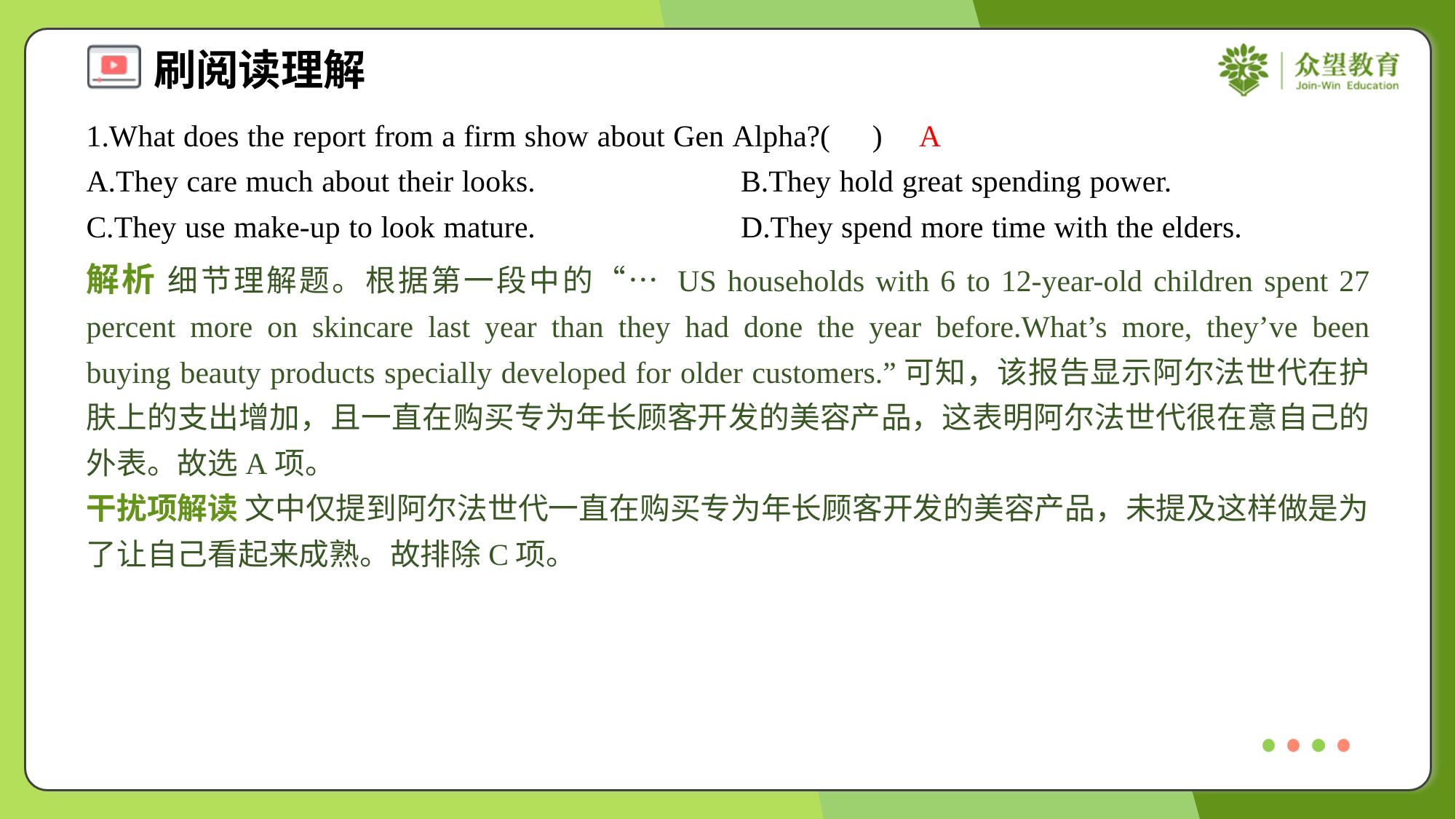

1.What does the report from a firm show about Gen Alpha?(     )
A
A.They care much about their looks.	B.They hold great spending power.
C.They use make-up to look mature.	D.They spend more time with the elders.
解析 细节理解题。根据第一段中的“… US households with 6 to 12-year-old children spent 27 percent more on skincare last year than they had done the year before.What’s more, they’ve been buying beauty products specially developed for older customers.”可知，该报告显示阿尔法世代在护肤上的支出增加，且一直在购买专为年长顾客开发的美容产品，这表明阿尔法世代很在意自己的外表。故选A项。
干扰项解读 文中仅提到阿尔法世代一直在购买专为年长顾客开发的美容产品，未提及这样做是为了让自己看起来成熟。故排除C项。